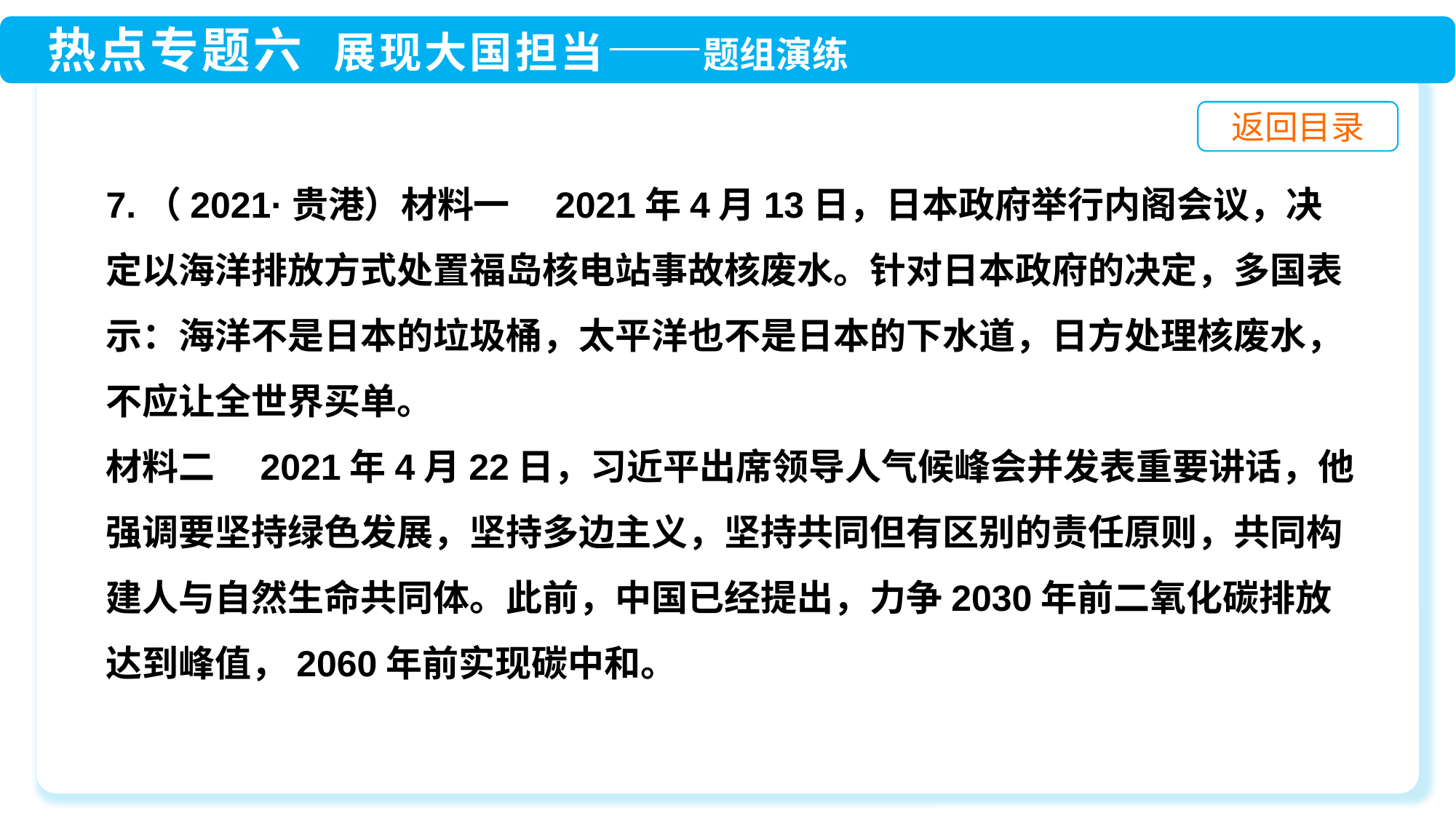

7.（2021·贵港）材料一　2021年4月13日，日本政府举行内阁会议，决定以海洋排放方式处置福岛核电站事故核废水。针对日本政府的决定，多国表示：海洋不是日本的垃圾桶，太平洋也不是日本的下水道，日方处理核废水，不应让全世界买单。
材料二　2021年4月22日，习近平出席领导人气候峰会并发表重要讲话，他强调要坚持绿色发展，坚持多边主义，坚持共同但有区别的责任原则，共同构建人与自然生命共同体。此前，中国已经提出，力争2030年前二氧化碳排放达到峰值，2060年前实现碳中和。